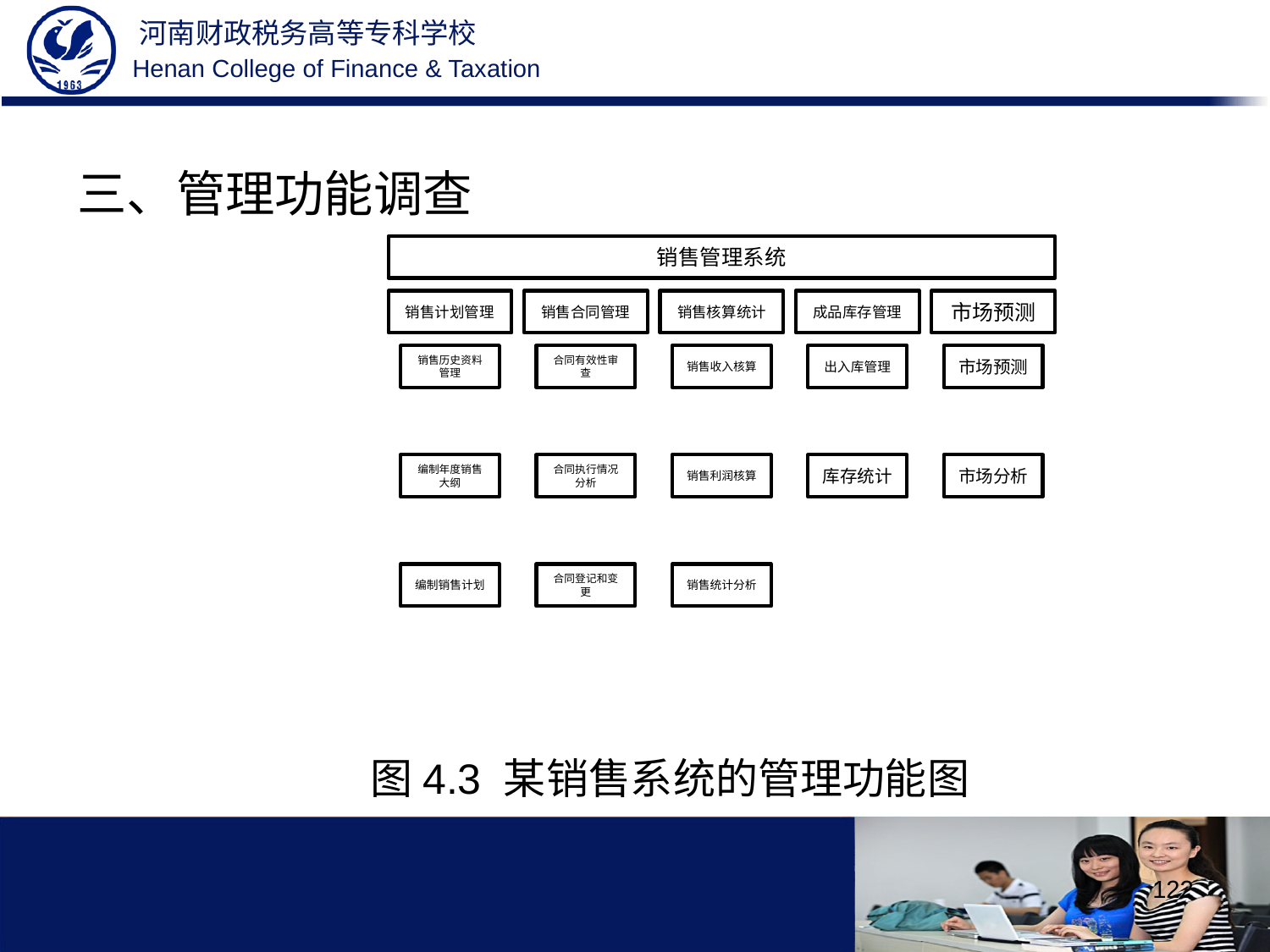

三、管理功能调查

销售管理系统
销售计划管理
销售核算统计
成品库存管理
销售合同管理
市场预测
销售历史资料管理
编制年度销售大纲
编制销售计划
合同有效性审查
合同执行情况分析
合同登记和变更
销售收入核算
销售利润核算
销售统计分析
出入库管理
库存统计
市场预测
市场分析
图4.3 某销售系统的管理功能图
122